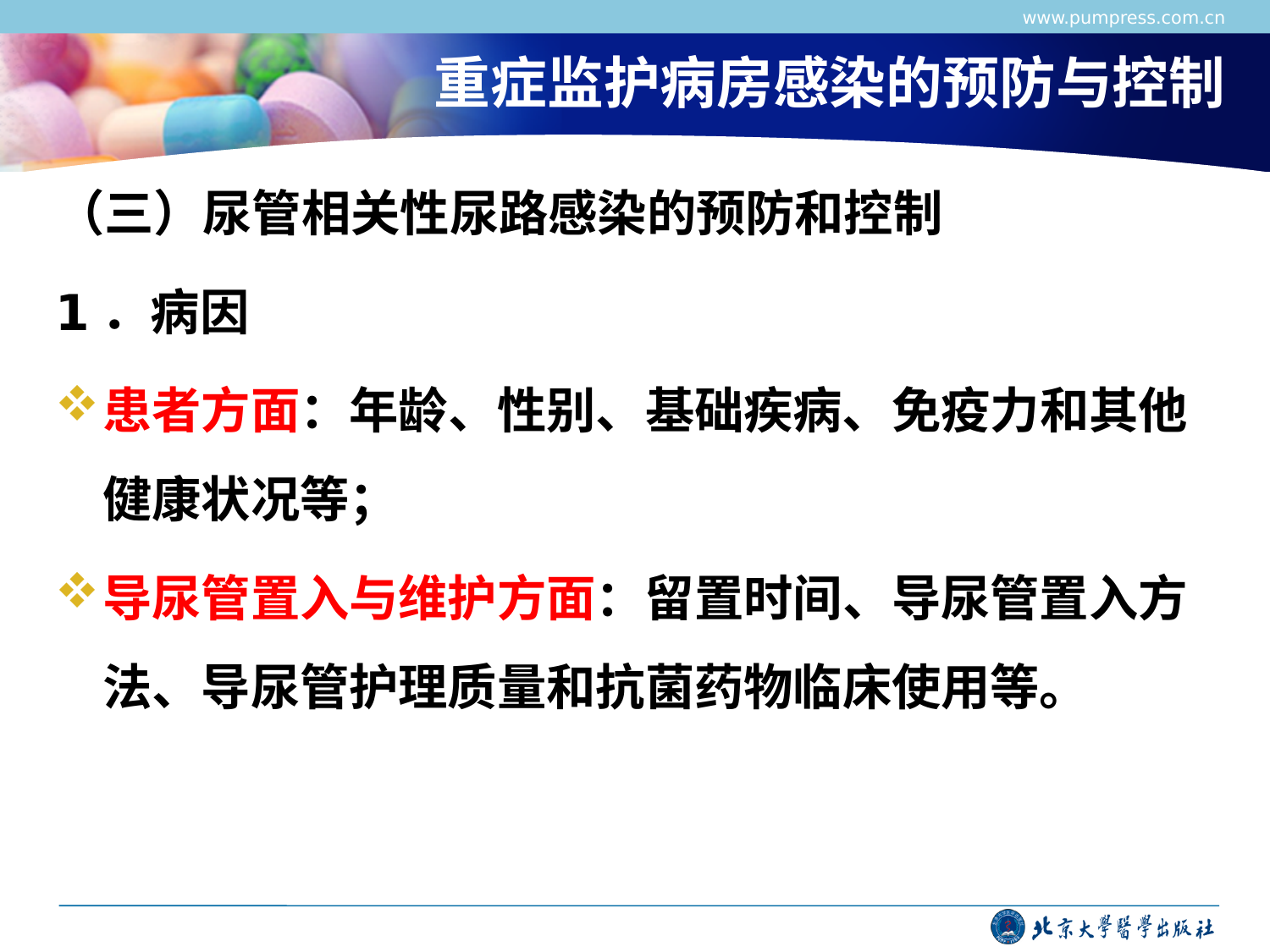

www.pumpress.com.cn
# 重症监护病房感染的预防与控制
（三）尿管相关性尿路感染的预防和控制
1．病因
患者方面：年龄、性别、基础疾病、免疫力和其他健康状况等；
导尿管置入与维护方面：留置时间、导尿管置入方法、导尿管护理质量和抗菌药物临床使用等。